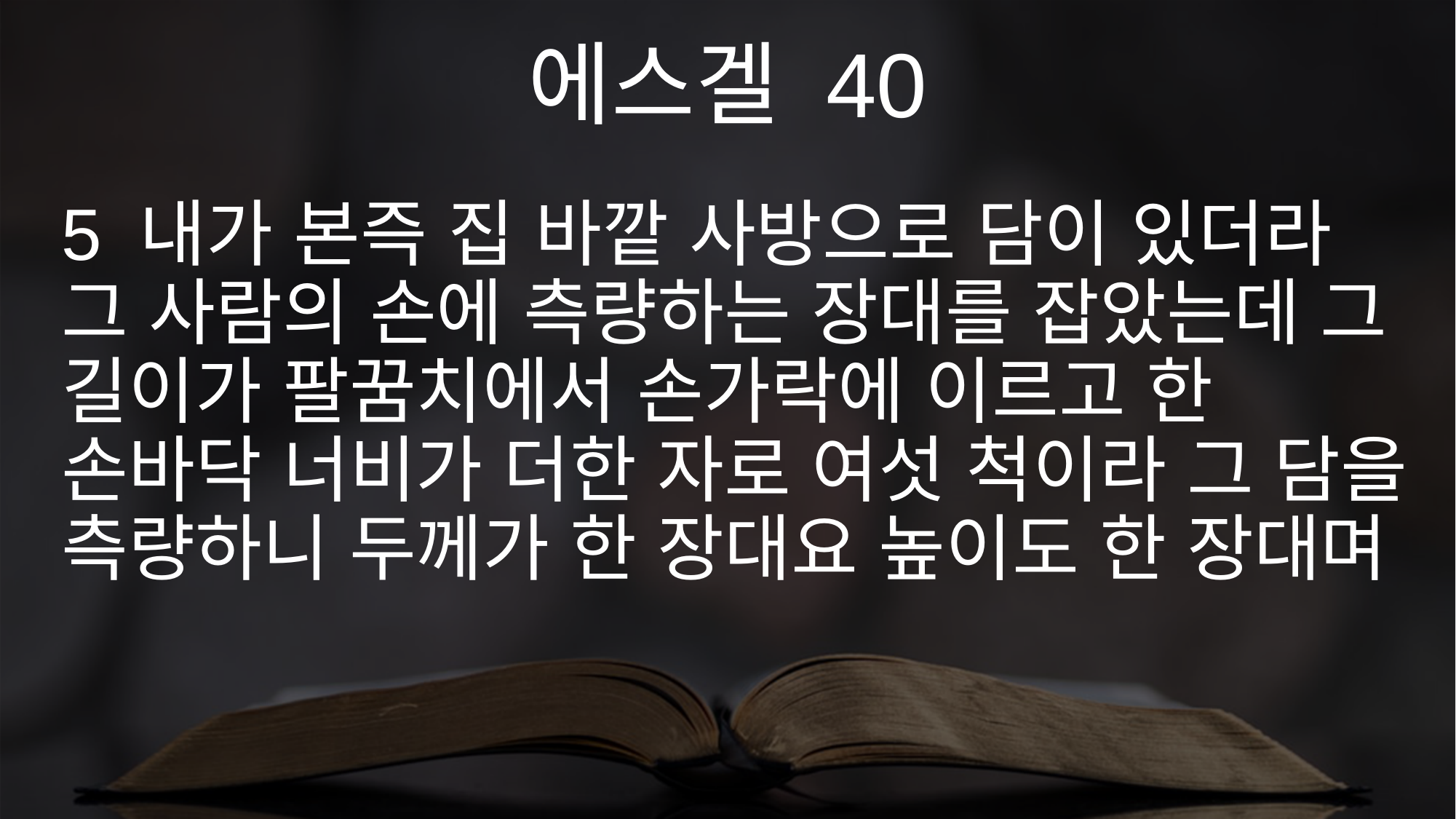

에스겔 40
5 내가 본즉 집 바깥 사방으로 담이 있더라 그 사람의 손에 측량하는 장대를 잡았는데 그 길이가 팔꿈치에서 손가락에 이르고 한 손바닥 너비가 더한 자로 여섯 척이라 그 담을 측량하니 두께가 한 장대요 높이도 한 장대며